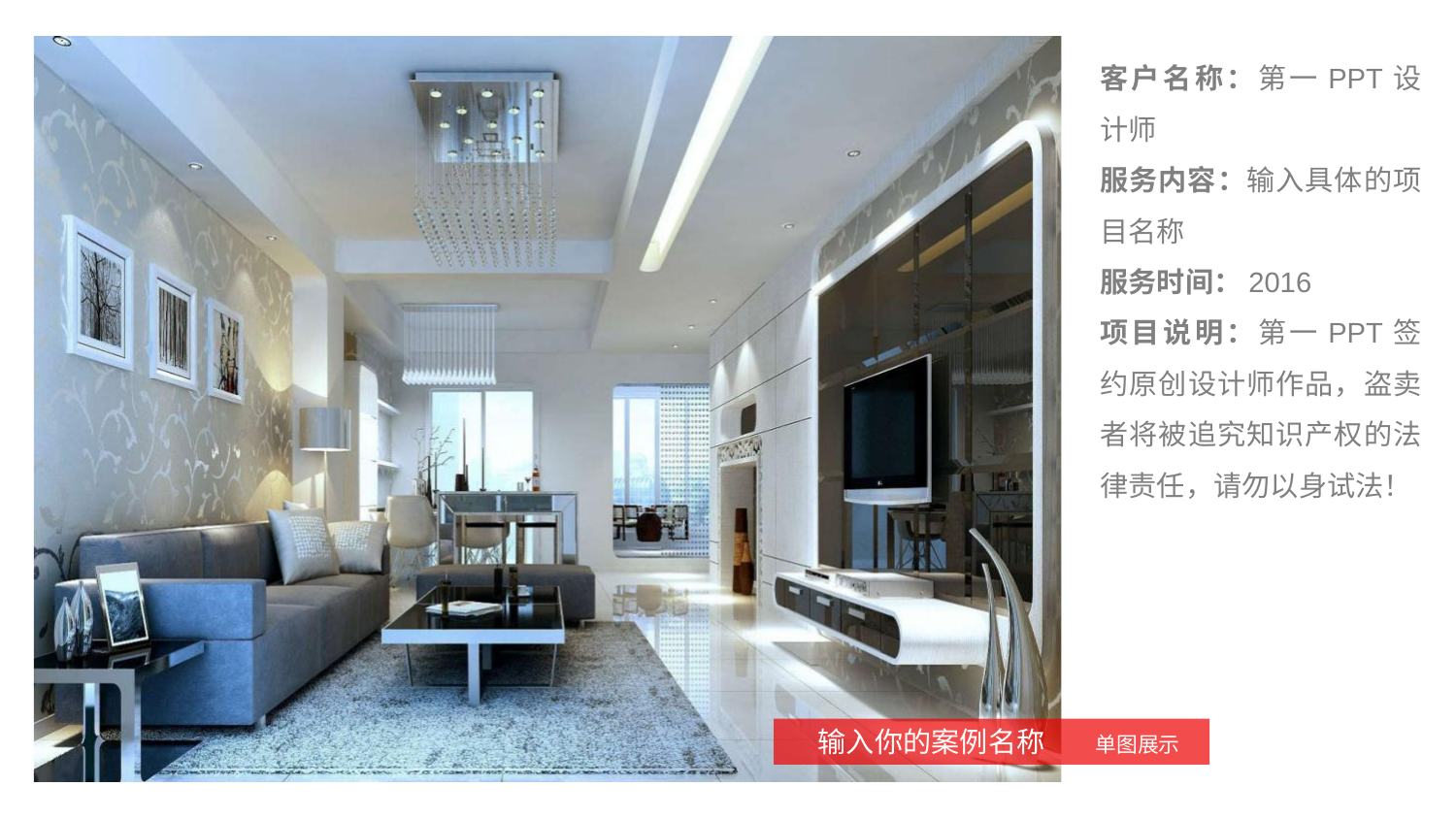

客户名称：第一PPT设计师
服务内容：输入具体的项目名称
服务时间：2016
项目说明：第一PPT签约原创设计师作品，盗卖者将被追究知识产权的法律责任，请勿以身试法！

输入你的案例名称        单图展示